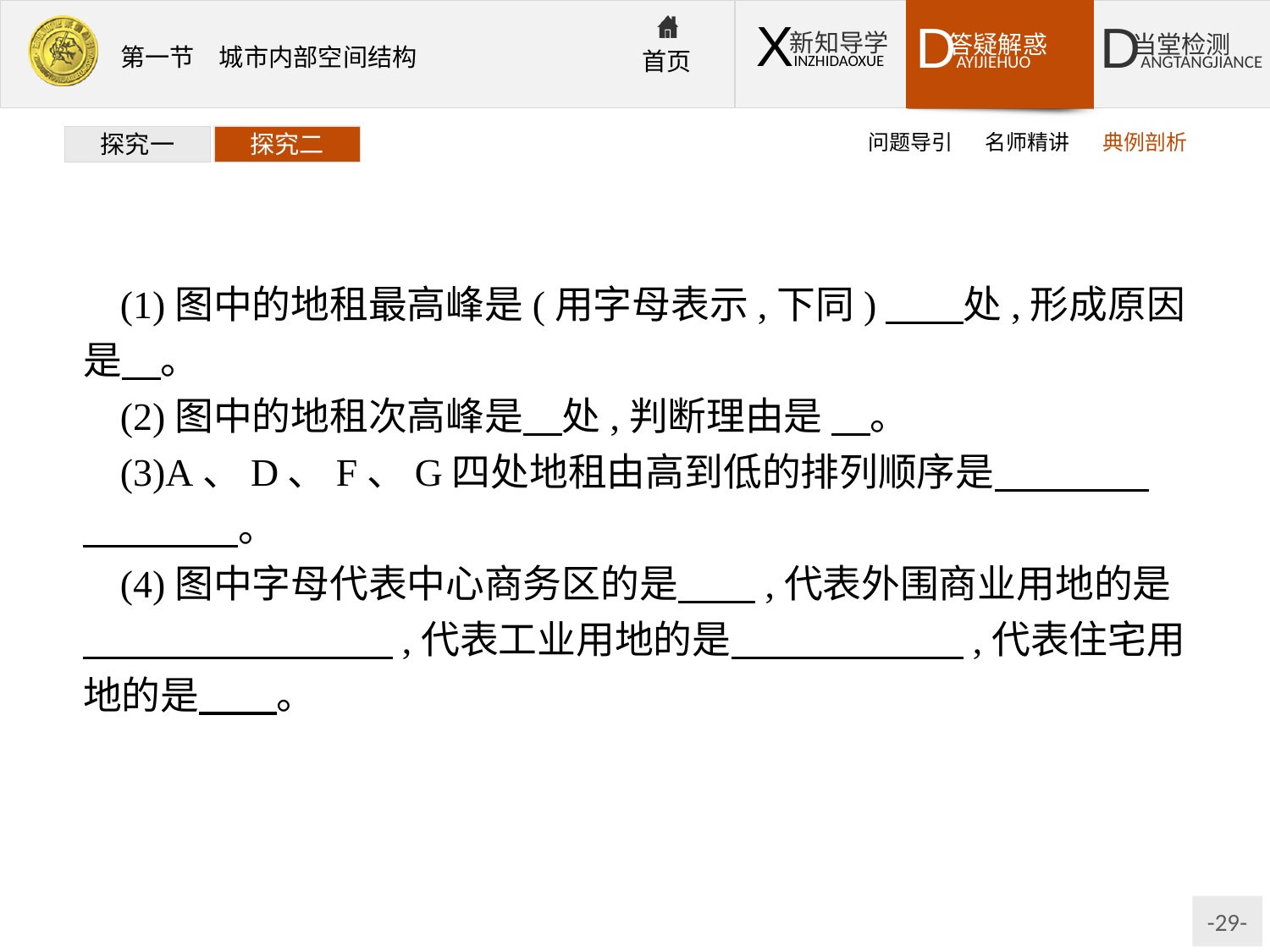

问题导引
名师精讲
典例剖析
探究一
探究二
(1)图中的地租最高峰是(用字母表示,下同)　　处,形成原因是　。
(2)图中的地租次高峰是　处,判断理由是 　。
(3)A、D、F、G四处地租由高到低的排列顺序是　　　　　　　　。
(4)图中字母代表中心商务区的是　　,代表外围商业用地的是　　　　　　　　,代表工业用地的是　　　　　　,代表住宅用地的是　　。